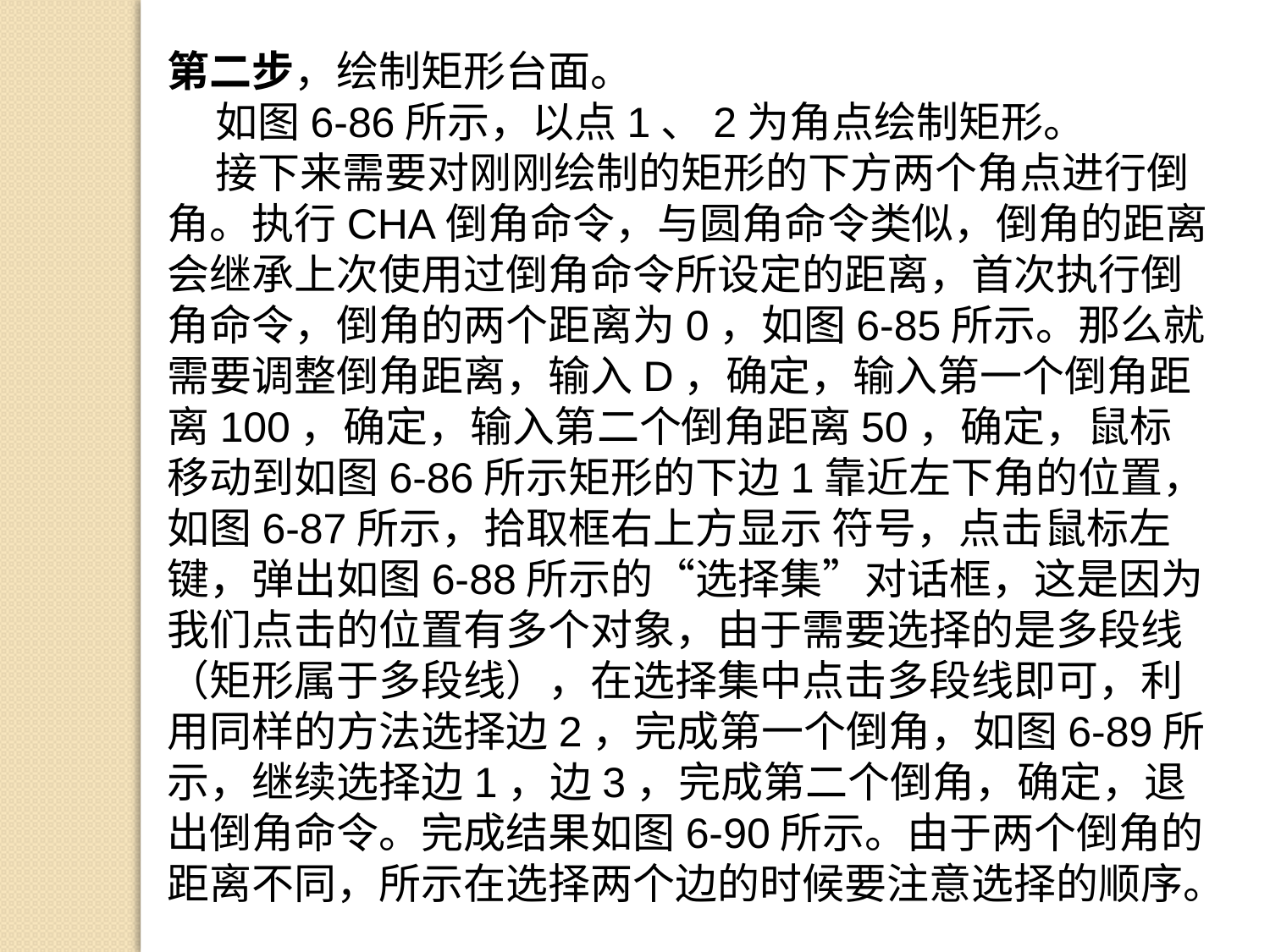

第二步，绘制矩形台面。
    如图6-86所示，以点1、2为角点绘制矩形。
    接下来需要对刚刚绘制的矩形的下方两个角点进行倒角。执行CHA倒角命令，与圆角命令类似，倒角的距离会继承上次使用过倒角命令所设定的距离，首次执行倒角命令，倒角的两个距离为0，如图6-85所示。那么就需要调整倒角距离，输入D，确定，输入第一个倒角距离100，确定，输入第二个倒角距离50，确定，鼠标移动到如图6-86所示矩形的下边1靠近左下角的位置，如图6-87所示，拾取框右上方显示 符号，点击鼠标左键，弹出如图6-88所示的“选择集”对话框，这是因为我们点击的位置有多个对象，由于需要选择的是多段线（矩形属于多段线），在选择集中点击多段线即可，利用同样的方法选择边2，完成第一个倒角，如图6-89所示，继续选择边1，边3，完成第二个倒角，确定，退出倒角命令。完成结果如图6-90所示。由于两个倒角的距离不同，所示在选择两个边的时候要注意选择的顺序。